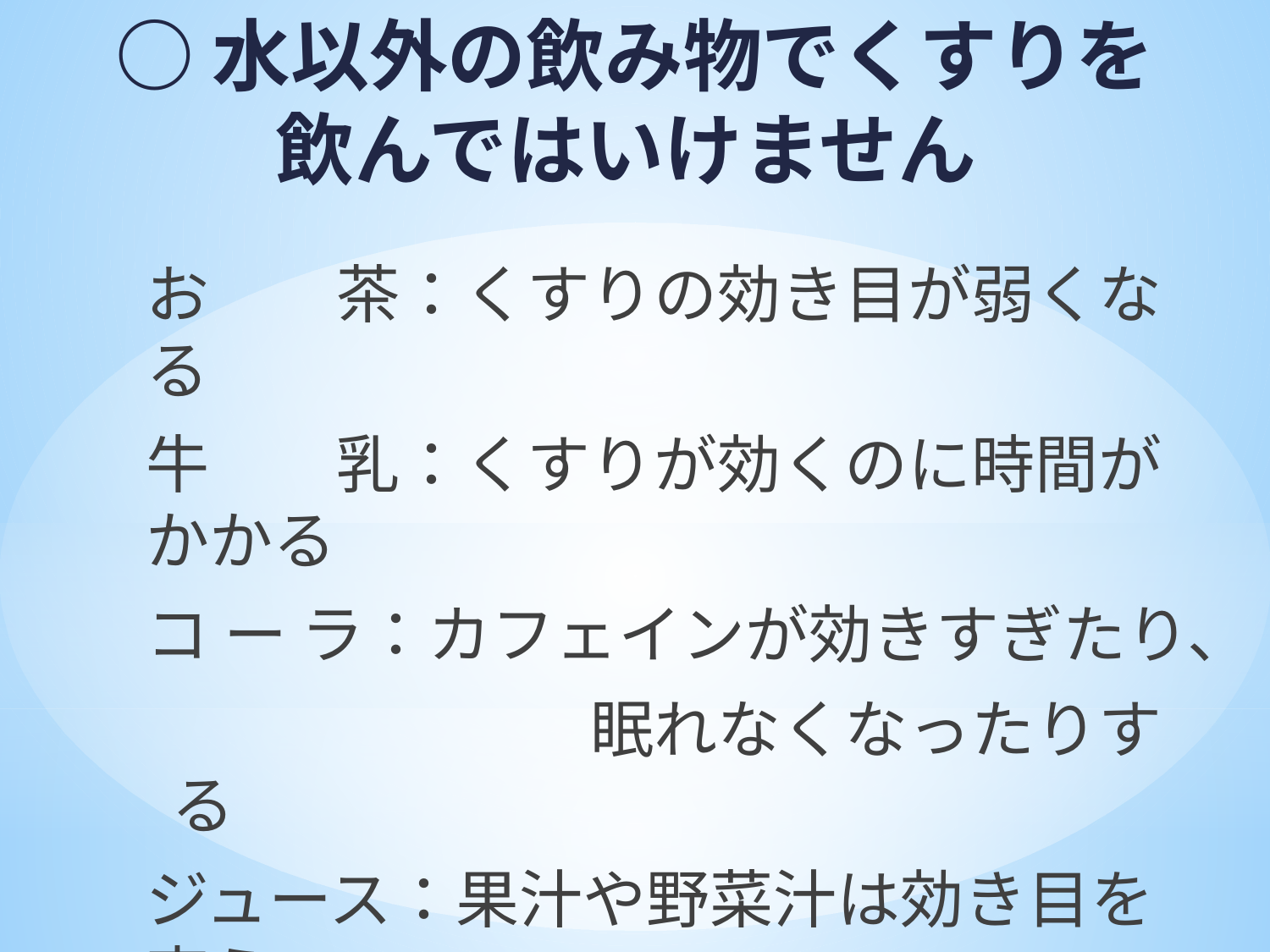

○水以外の飲み物でくすりを
飲んではいけません
お　　茶：くすりの効き目が弱くなる
牛　　乳：くすりが効くのに時間がかかる
コ ー ラ：カフェインが効きすぎたり、
　　　　　　　眠れなくなったりする
ジュース：果汁や野菜汁は効き目を変え
　　　　　　　てしまいます